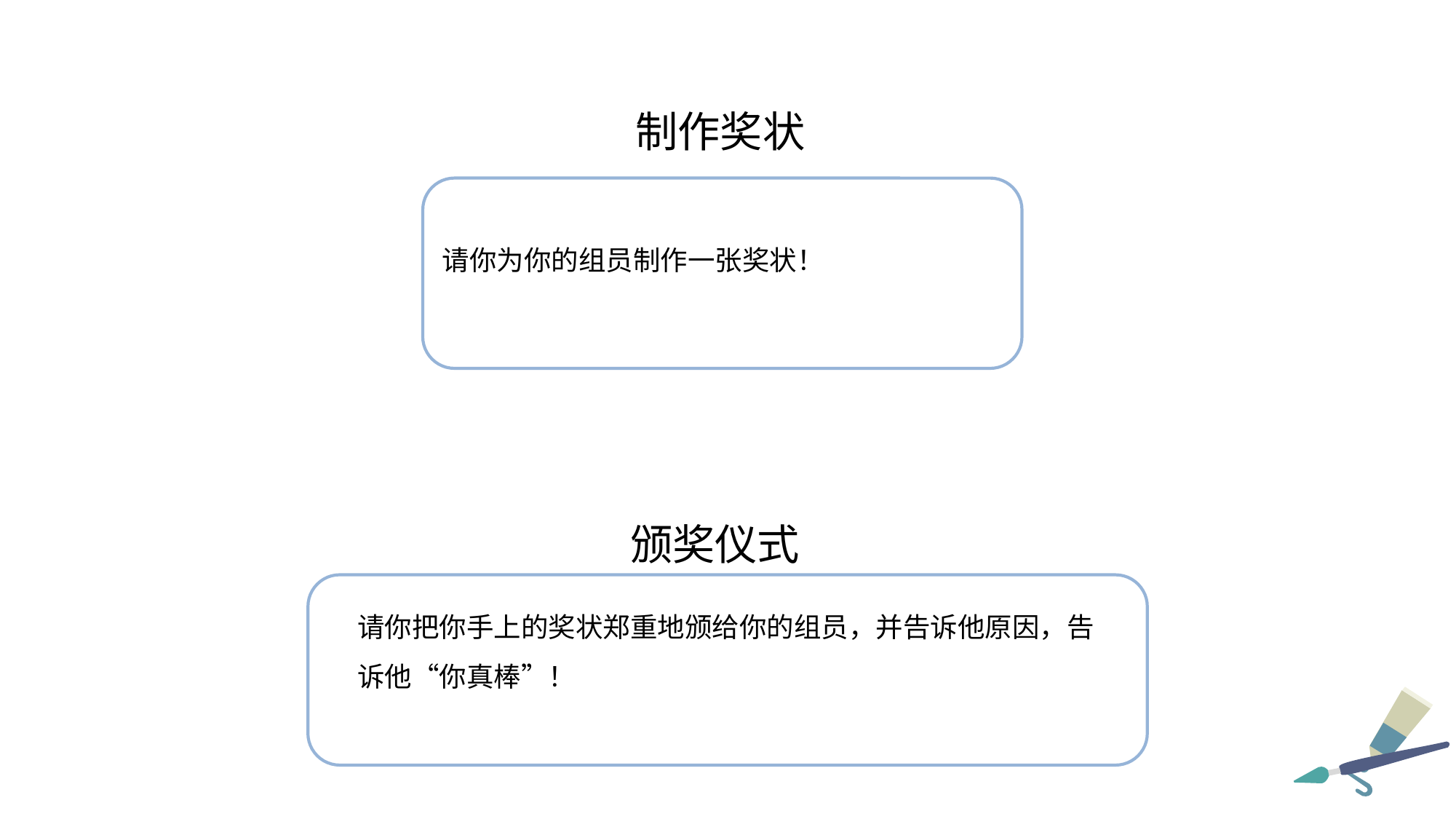

制作奖状

请你为你的组员制作一张奖状！

颁奖仪式

请你把你手上的奖状郑重地颁给你的组员，并告诉他原因，告诉他“你真棒”！